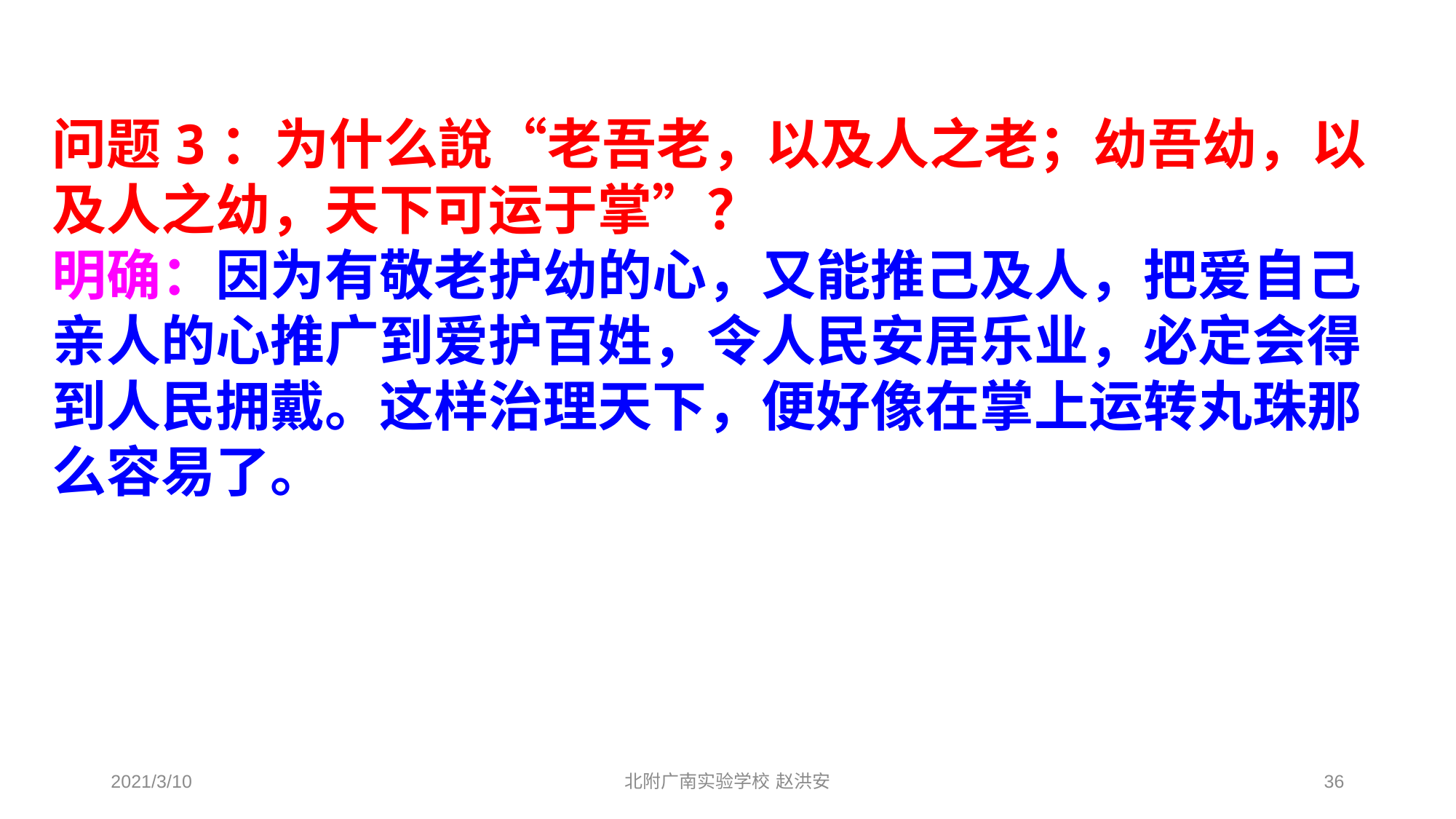

问题3：为什么說“老吾老，以及人之老；幼吾幼，以及人之幼，天下可运于掌”？
明确：因为有敬老护幼的心，又能推己及人，把爱自己亲人的心推广到爱护百姓，令人民安居乐业，必定会得到人民拥戴。这样治理天下，便好像在掌上运转丸珠那么容易了。
2021/3/10
北附广南实验学校 赵洪安
36